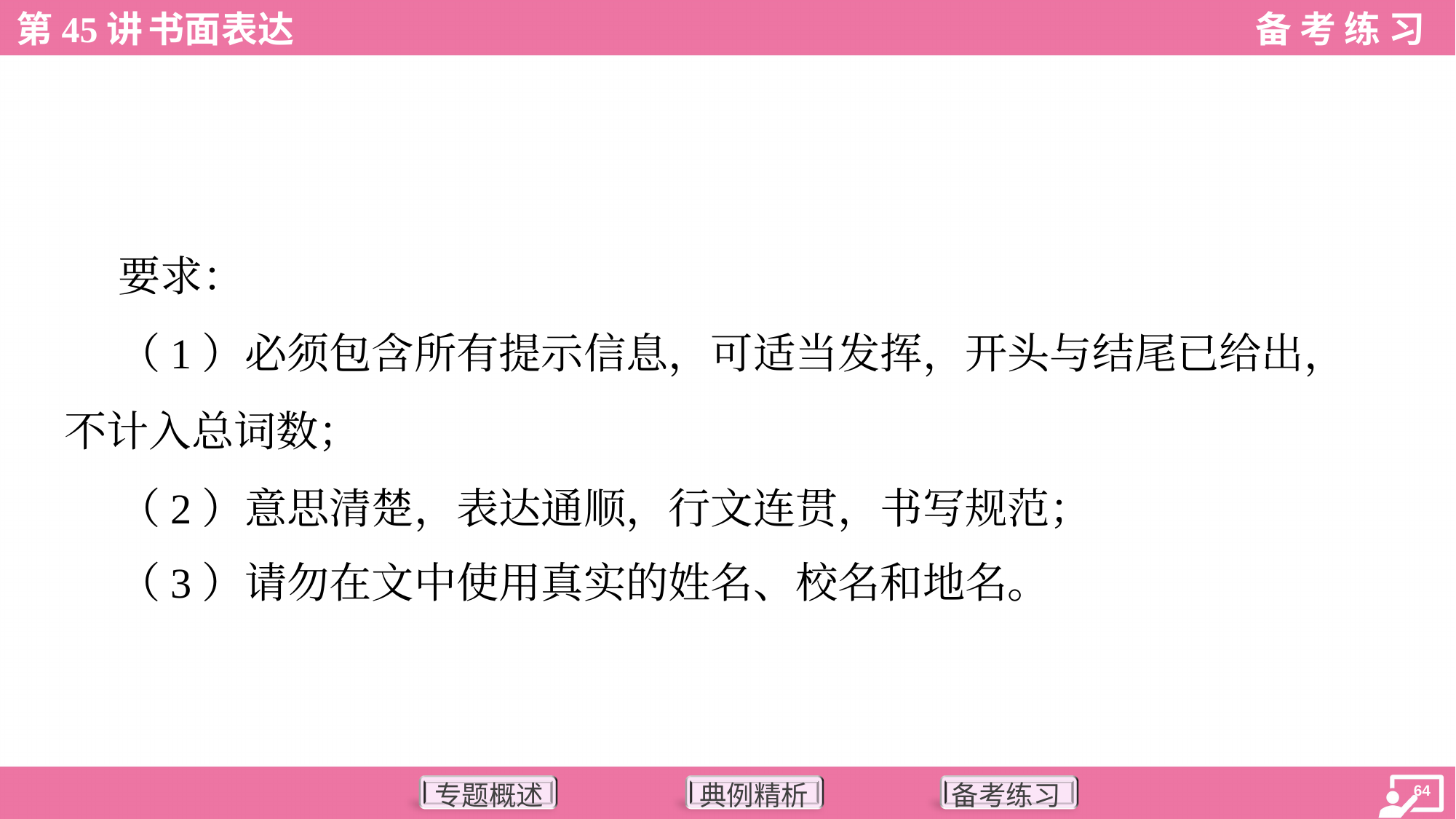

要求：
    （1）必须包含所有提示信息，可适当发挥，开头与结尾已给出，
不计入总词数；
    （2）意思清楚，表达通顺，行文连贯，书写规范；
    （3）请勿在文中使用真实的姓名、校名和地名。